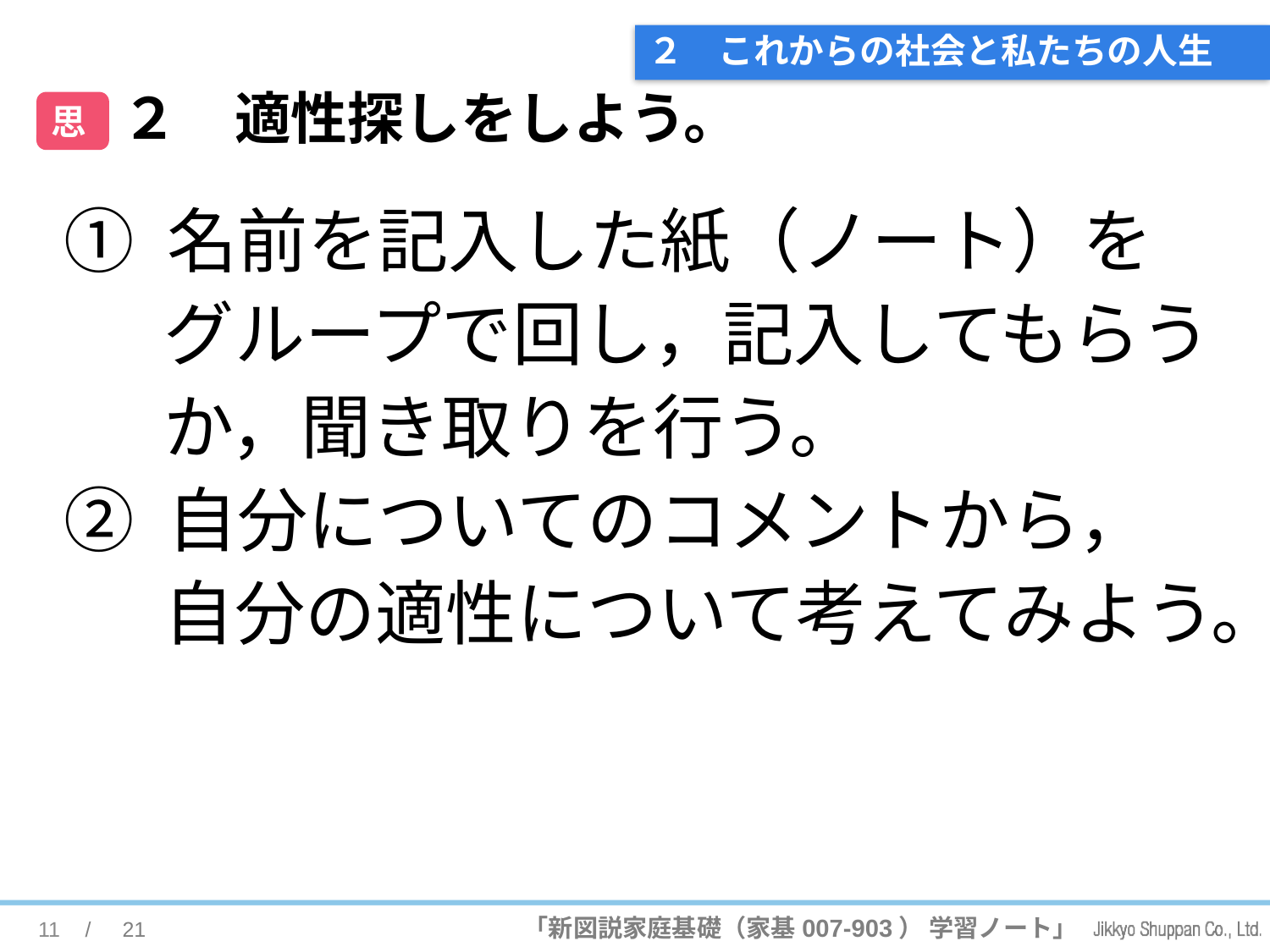

# ２　これからの社会と私たちの人生
２　適性探しをしよう。
思
① 名前を記入した紙（ノート）をグループで回し，記入してもらうか，聞き取りを行う。
② 自分についてのコメントから，
自分の適性について考えてみよう。
11